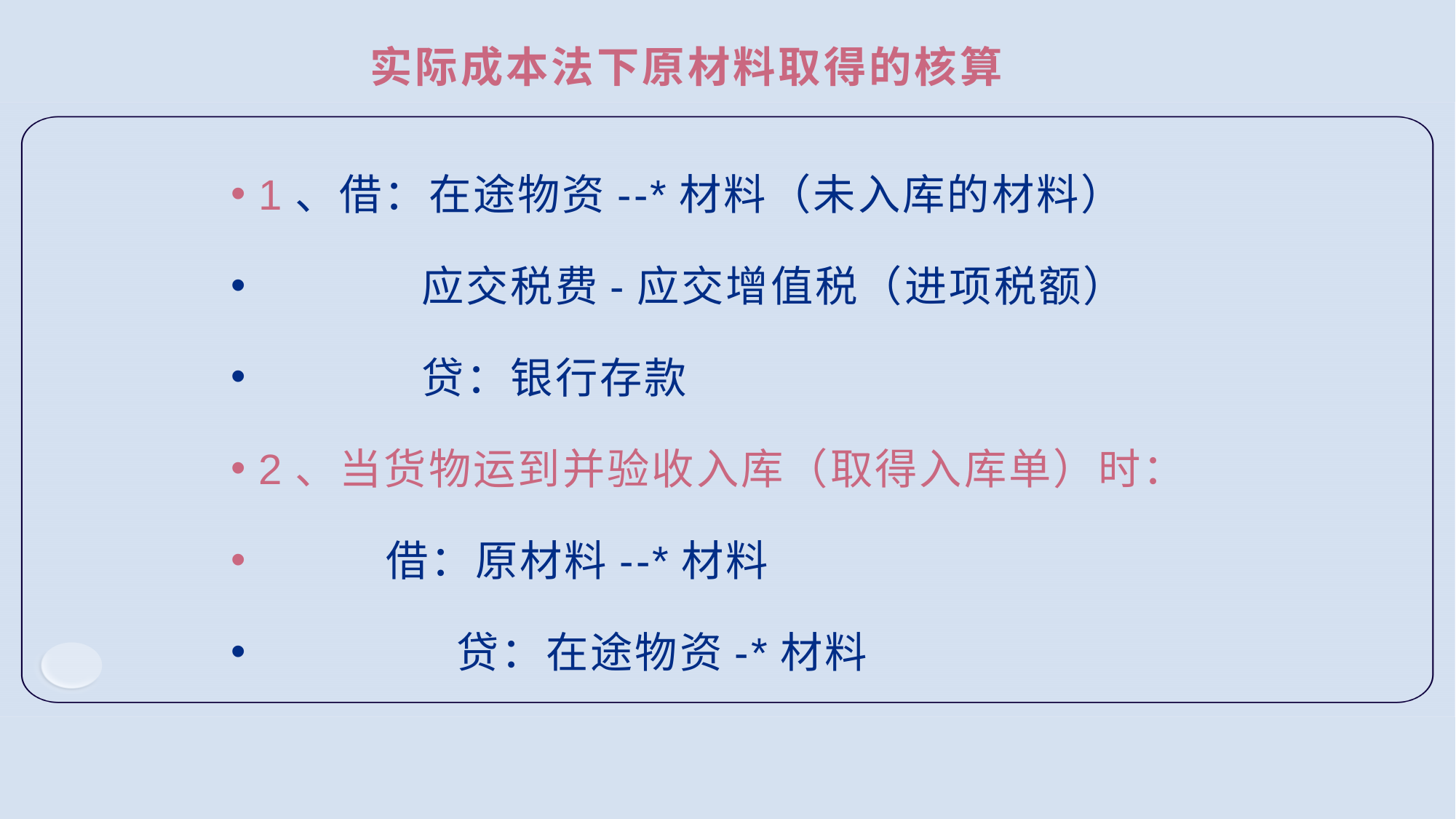

# 实际成本法下原材料取得的核算
1、借：在途物资--*材料（未入库的材料）
             应交税费-应交增值税（进项税额）
             贷：银行存款
2、当货物运到并验收入库（取得入库单）时：
          借：原材料--*材料
                贷：在途物资-*材料